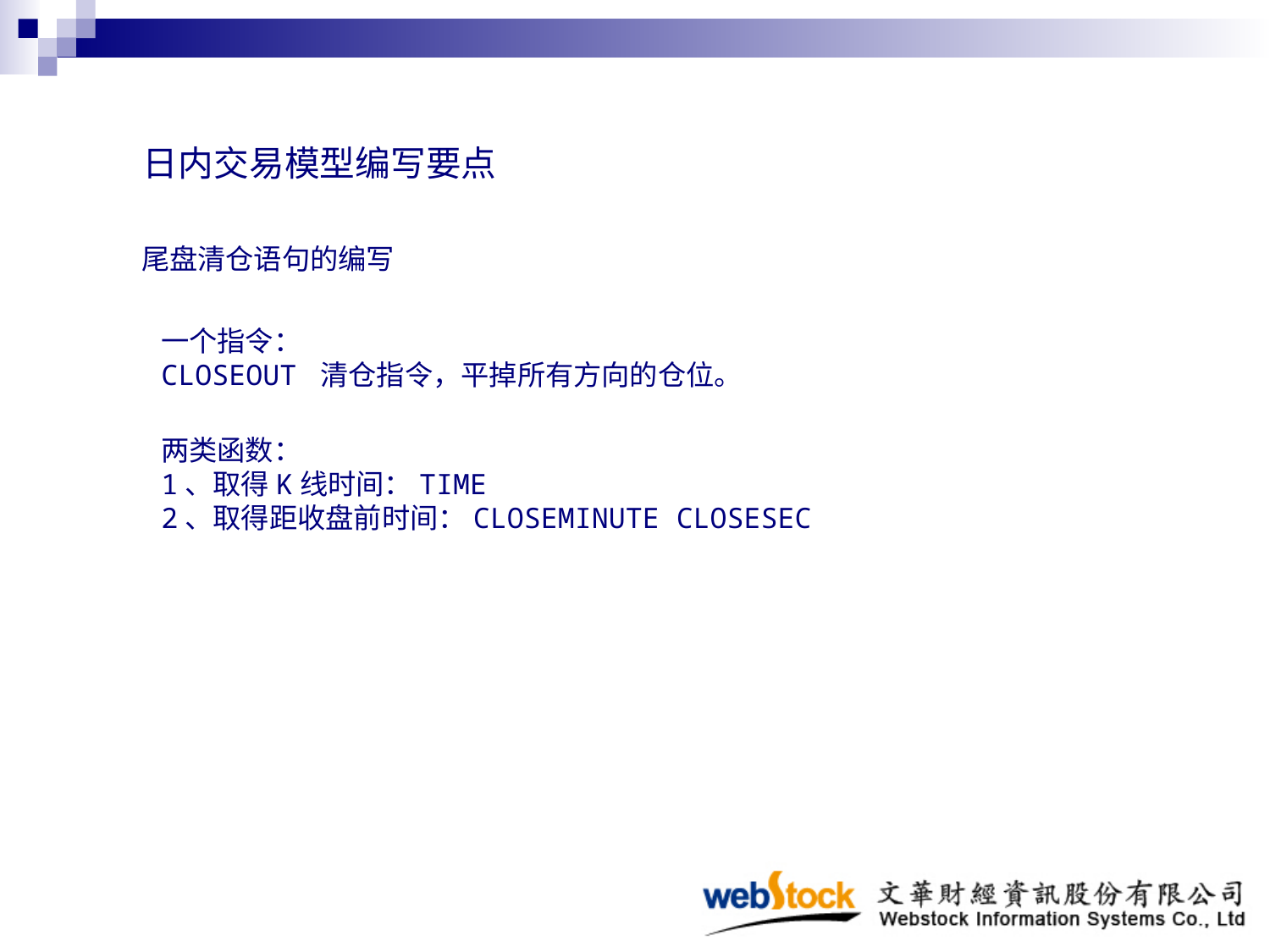

日内交易模型编写要点
尾盘清仓语句的编写
一个指令：
CLOSEOUT 清仓指令，平掉所有方向的仓位。
两类函数：
1、取得K线时间：TIME
2、取得距收盘前时间：CLOSEMINUTE CLOSESEC